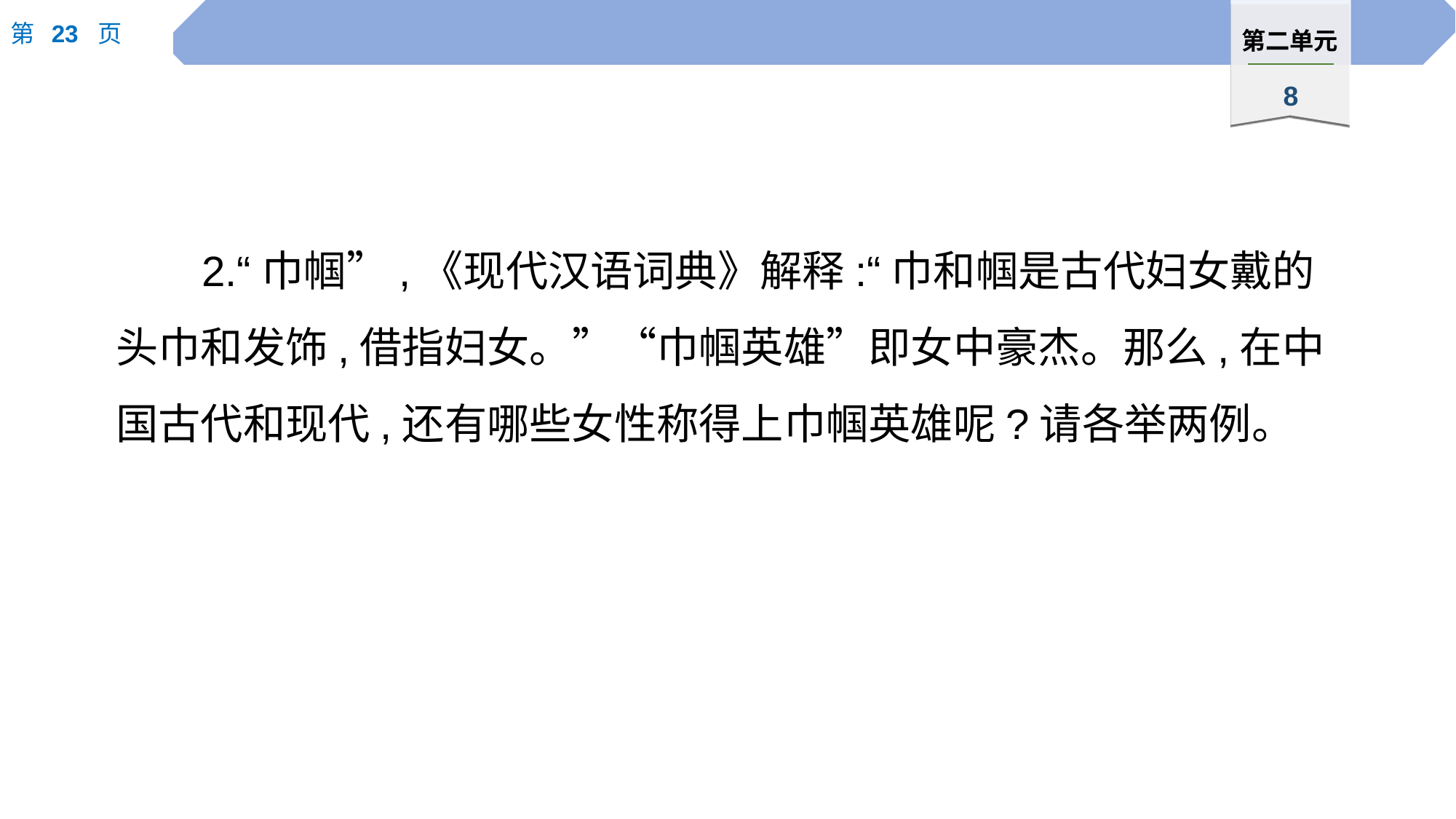

2.“巾帼”,《现代汉语词典》解释:“巾和帼是古代妇女戴的头巾和发饰,借指妇女。”“巾帼英雄”即女中豪杰。那么,在中国古代和现代,还有哪些女性称得上巾帼英雄呢?请各举两例。